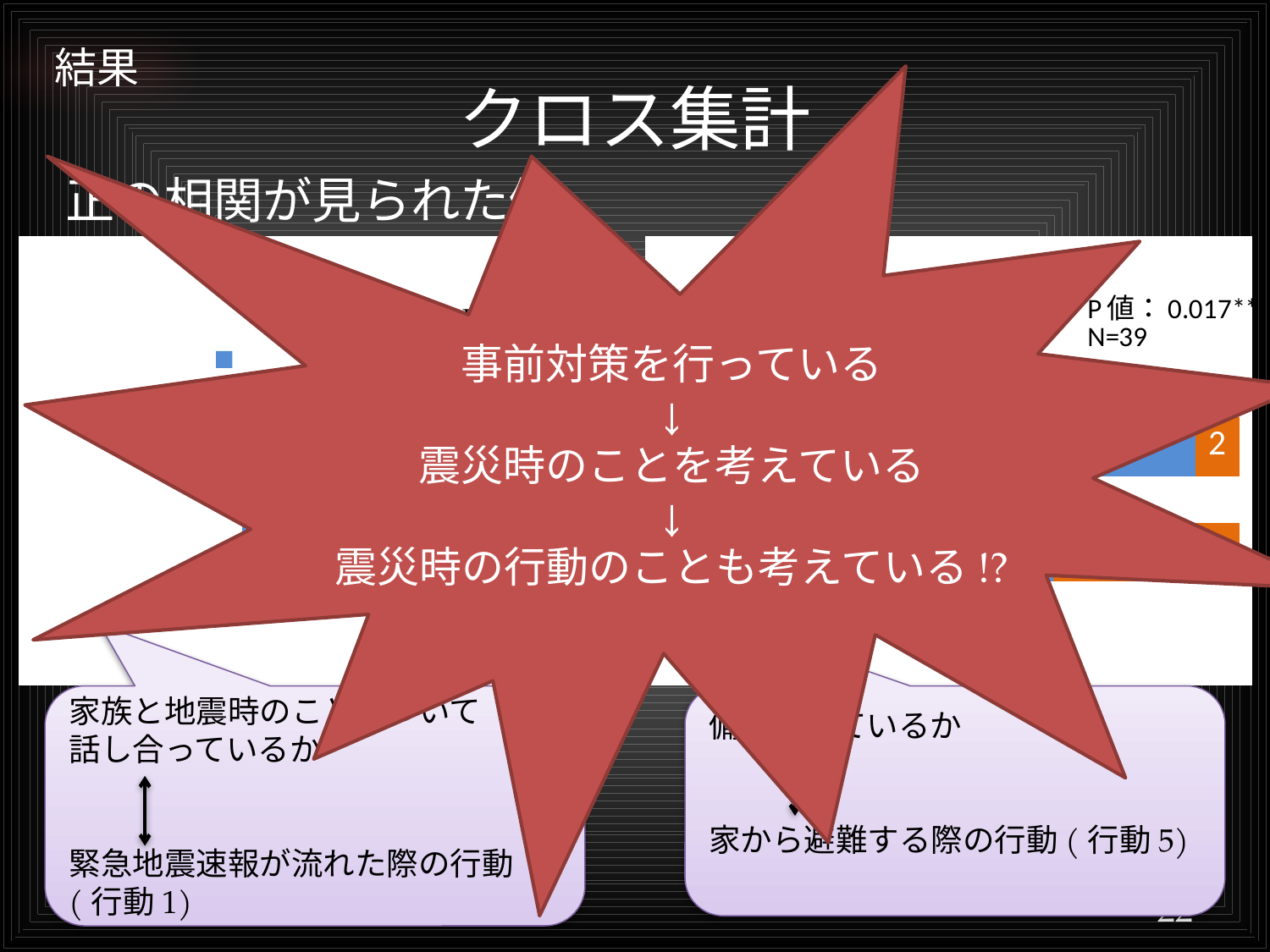

# 結果

クロス集計
事前対策を行っている
↓
震災時のことを考えている
↓
震災時の行動のことも考えている!?
正の相関が見られた例

### Chart: 家族と行動1のクロス集計

| Category | 正解 | 不正解 |
|---|---|---|
| していない | 11.0 | 12.0 |
| している | 14.0 | 2.0 |

### Chart: 備蓄と行動5のクロス集計

| Category | 正解 | 不正解 |
|---|---|---|
| していない | 11.0 | 12.0 |
| している | 14.0 | 2.0 |
家族と地震時のことについて
話し合っているか

緊急地震速報が流れた際の行動
(行動1)
備蓄をしているか

家から避難する際の行動(行動5)

22